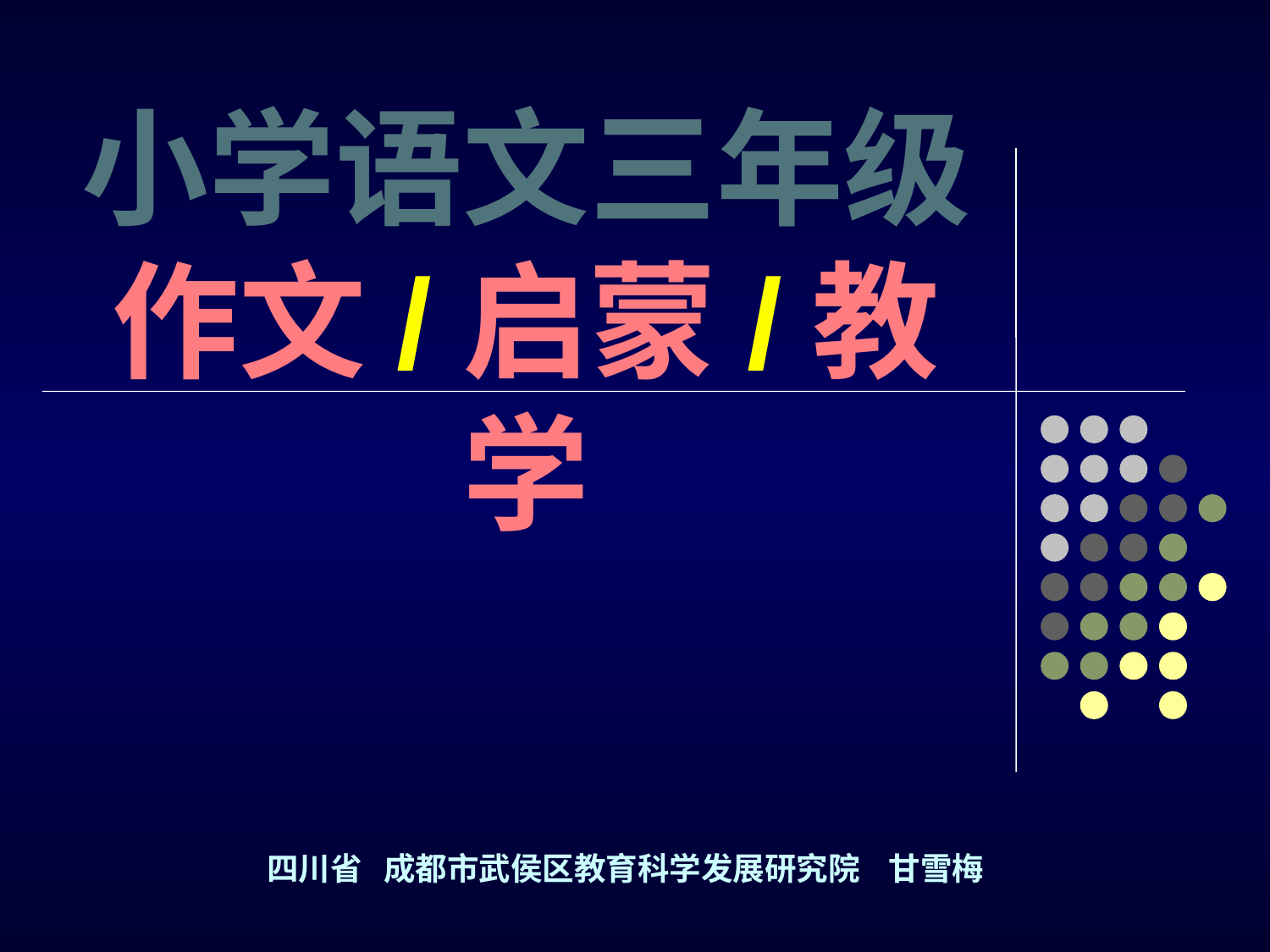

# 小学语文三年级 作文/启蒙/教学
四川省   成都市武侯区教育科学发展研究院    甘雪梅